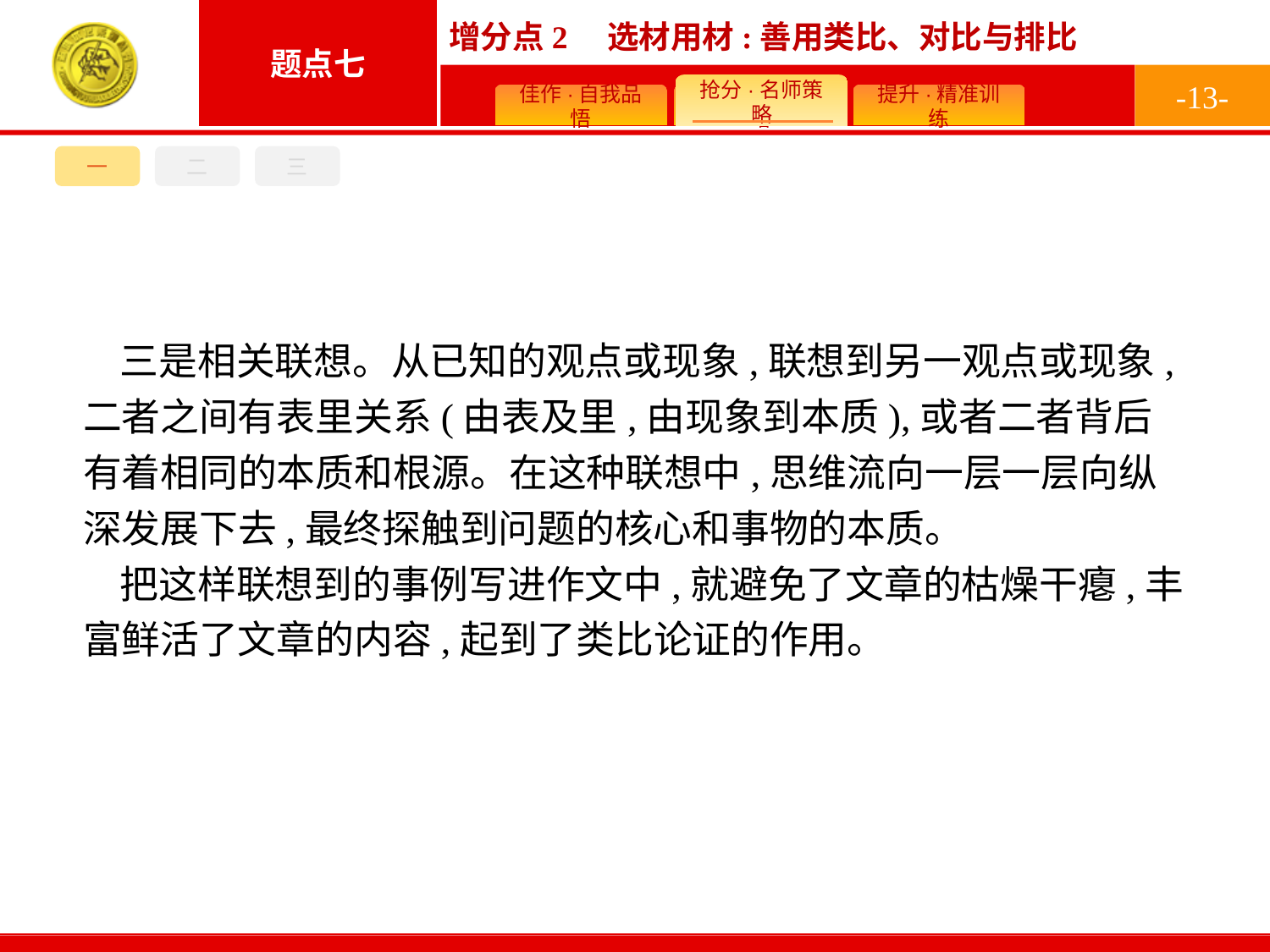

-13-
一
二
三
三是相关联想。从已知的观点或现象,联想到另一观点或现象,二者之间有表里关系(由表及里,由现象到本质),或者二者背后有着相同的本质和根源。在这种联想中,思维流向一层一层向纵深发展下去,最终探触到问题的核心和事物的本质。
把这样联想到的事例写进作文中,就避免了文章的枯燥干瘪,丰富鲜活了文章的内容,起到了类比论证的作用。